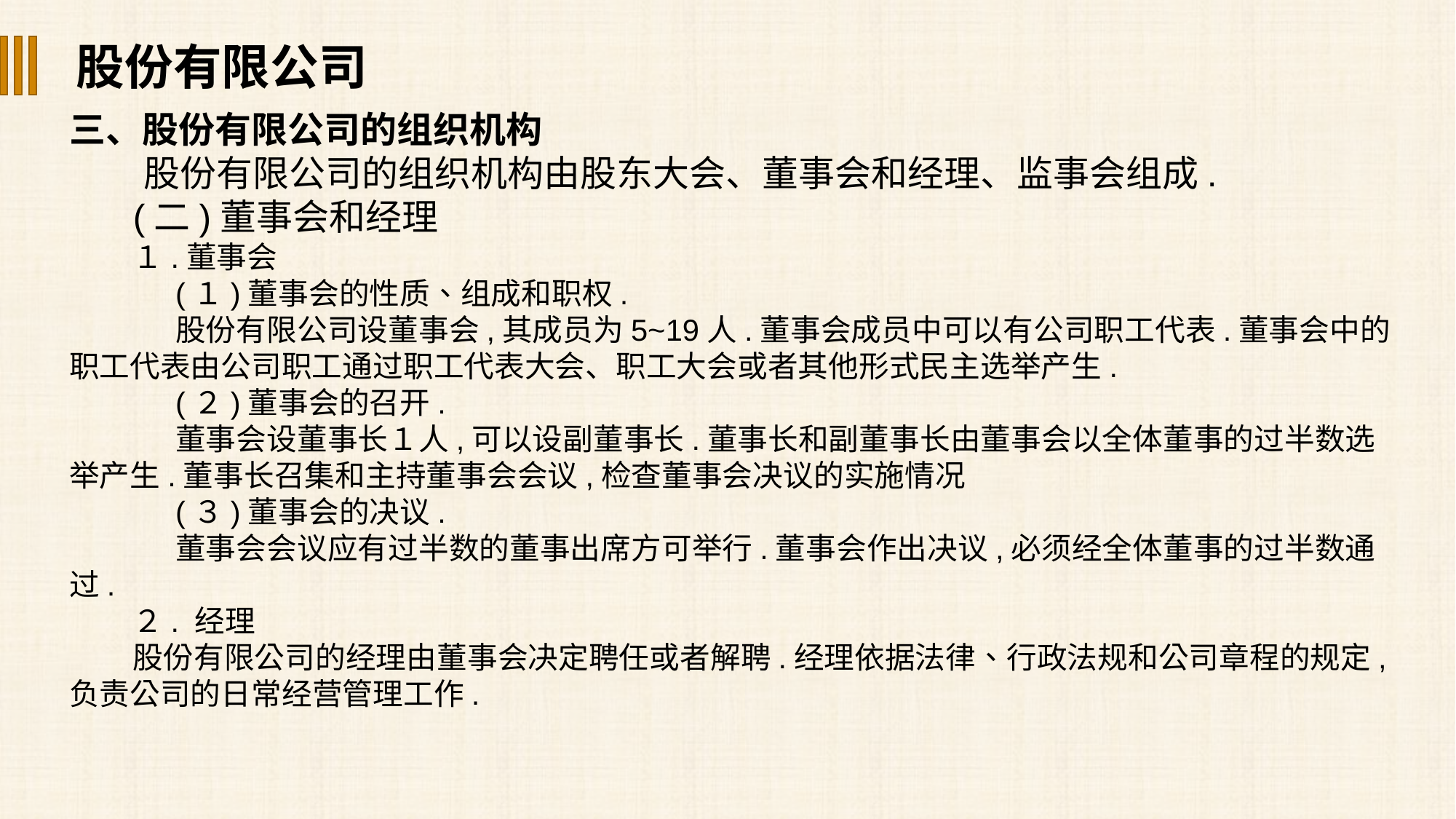

股份有限公司

三、股份有限公司的组织机构
        股份有限公司的组织机构由股东大会、董事会和经理、监事会组成.
(二)董事会和经理
１.董事会
(１)董事会的性质、组成和职权.
股份有限公司设董事会,其成员为5~19人.董事会成员中可以有公司职工代表.董事会中的职工代表由公司职工通过职工代表大会、职工大会或者其他形式民主选举产生.
(２)董事会的召开.
董事会设董事长１人,可以设副董事长.董事长和副董事长由董事会以全体董事的过半数选举产生.董事长召集和主持董事会会议,检查董事会决议的实施情况
(３)董事会的决议.
董事会会议应有过半数的董事出席方可举行.董事会作出决议,必须经全体董事的过半数通过.
２. 经理
股份有限公司的经理由董事会决定聘任或者解聘.经理依据法律、行政法规和公司章程的规定,负责公司的日常经营管理工作.